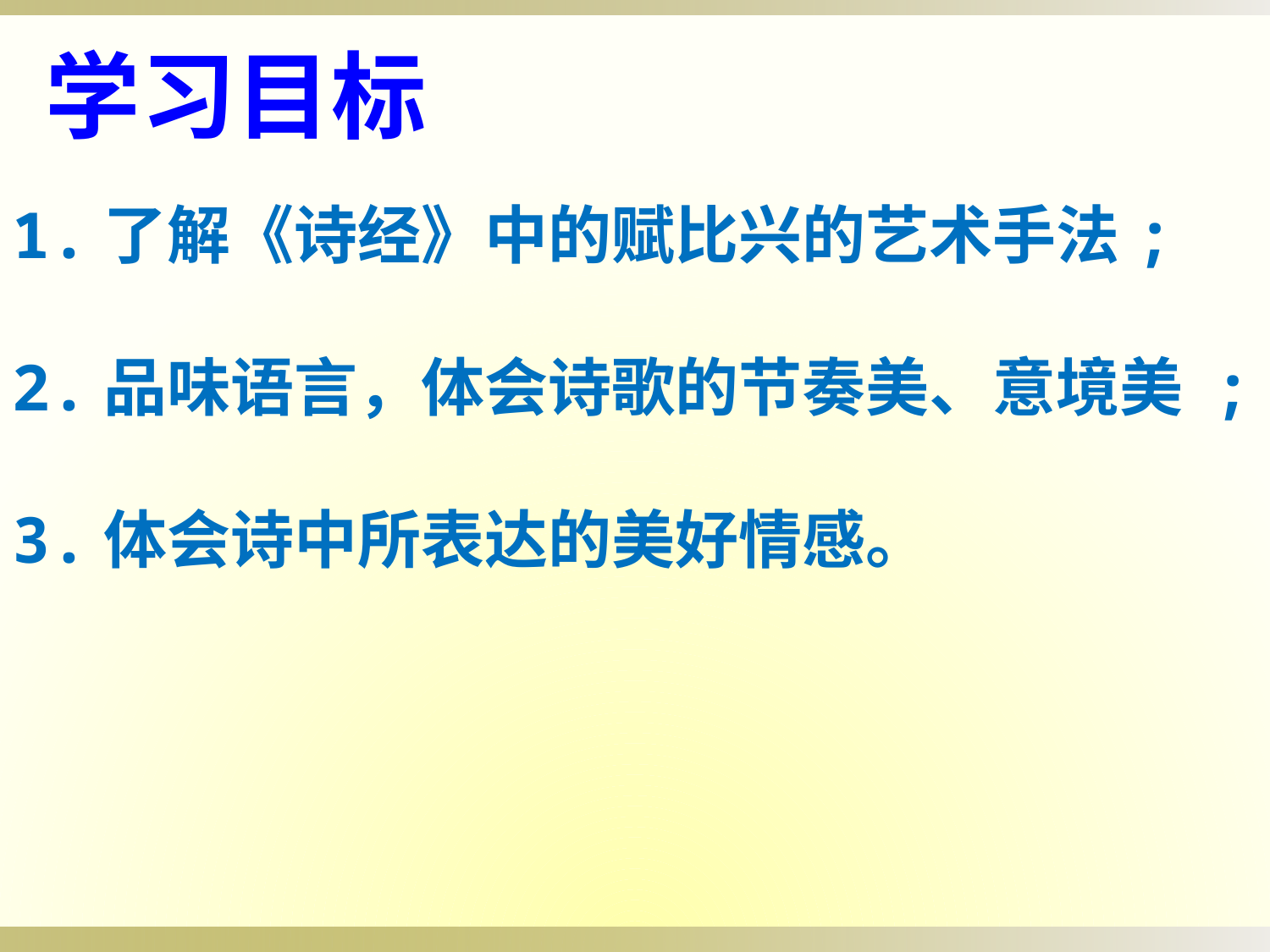

学习目标
1.了解《诗经》中的赋比兴的艺术手法;

2.品味语言，体会诗歌的节奏美、意境美 ;

3.体会诗中所表达的美好情感。